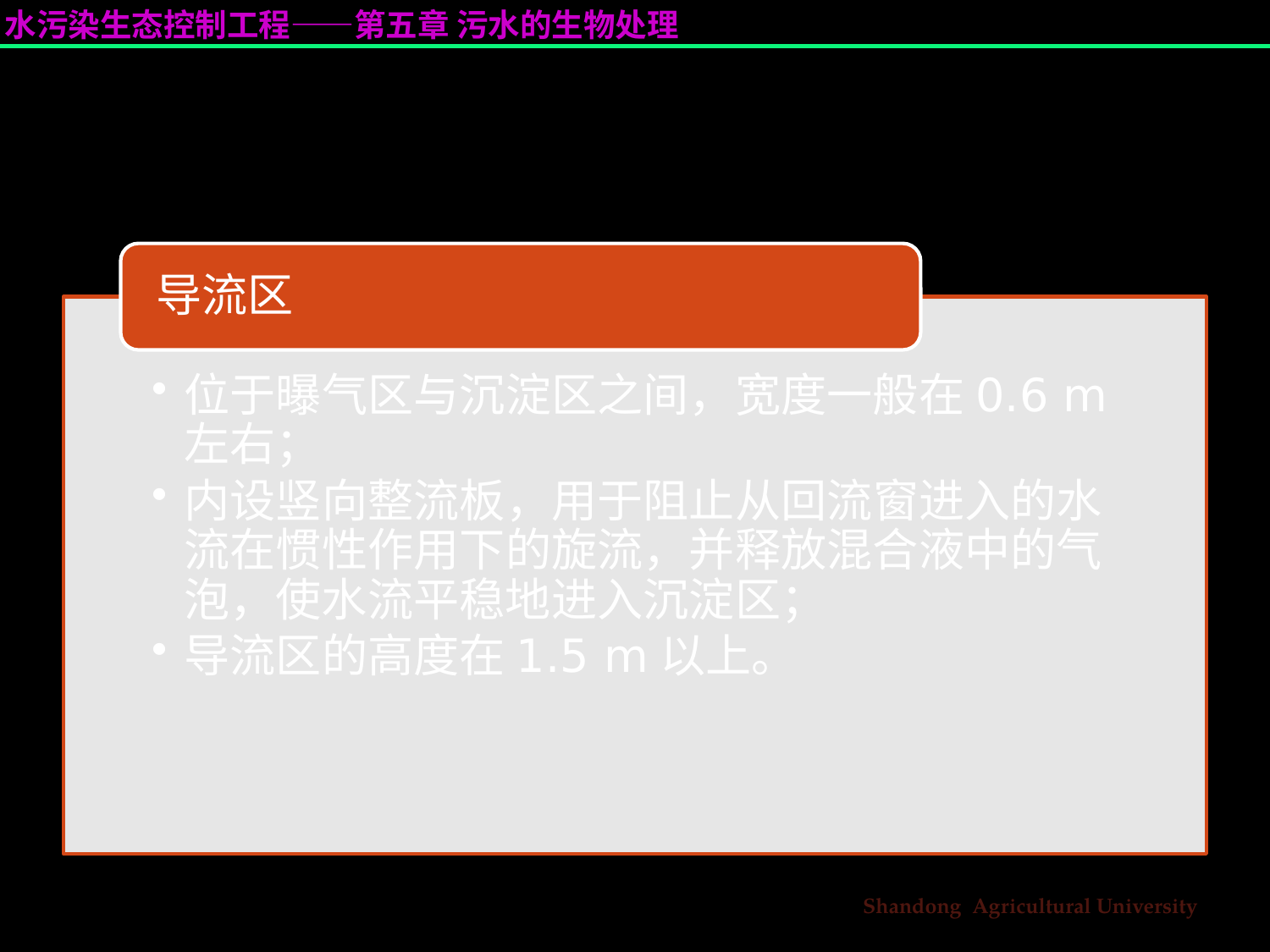

#
位于曝气区与沉淀区之间，宽度一般在0.6 m左右；
内设竖向整流板，用于阻止从回流窗进入的水流在惯性作用下的旋流，并释放混合液中的气泡，使水流平稳地进入沉淀区；
导流区的高度在1.5 m以上。
导流区